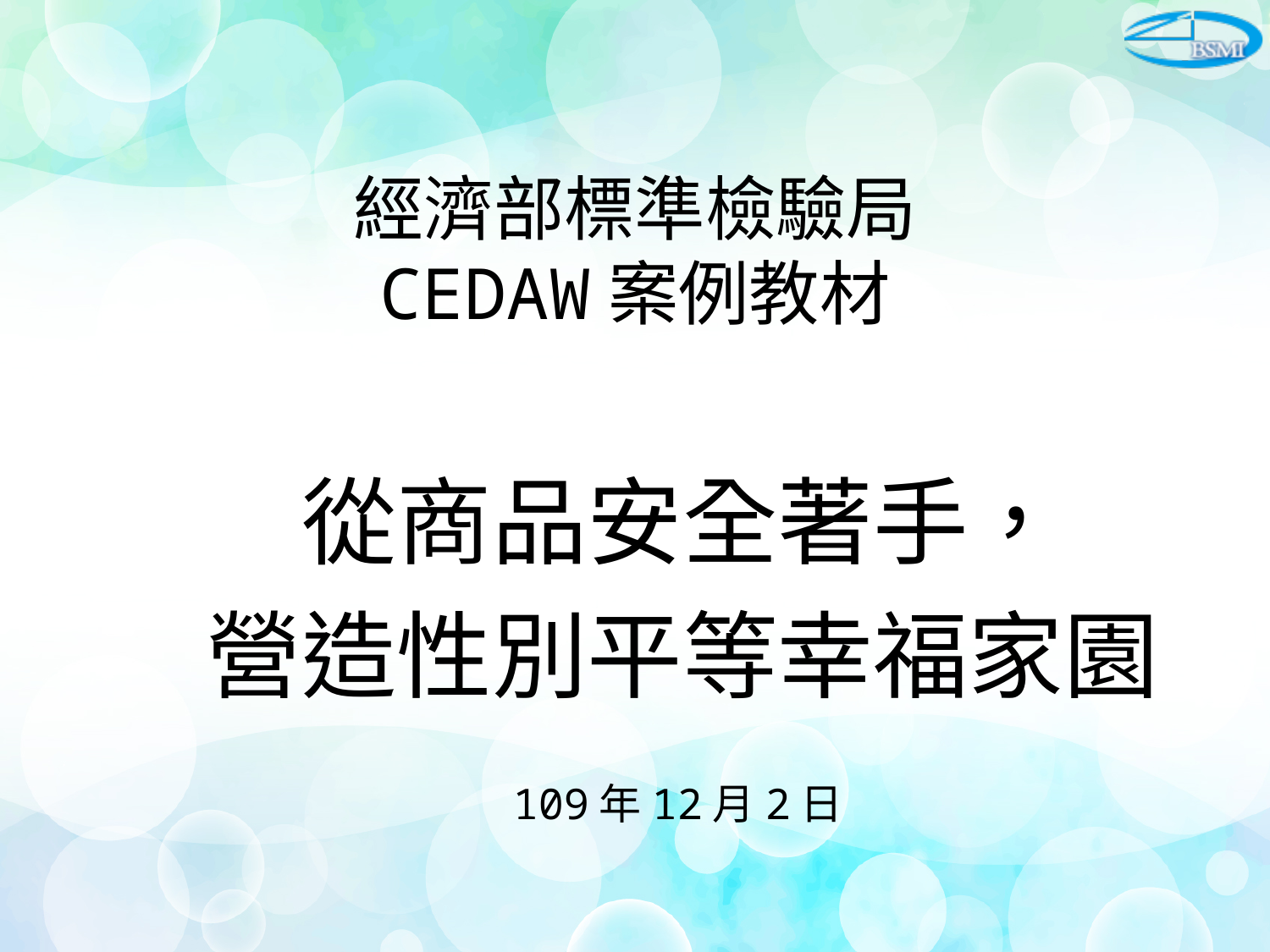

# 經濟部標準檢驗局 CEDAW案例教材
從商品安全著手，
營造性別平等幸福家園

109年12月2日